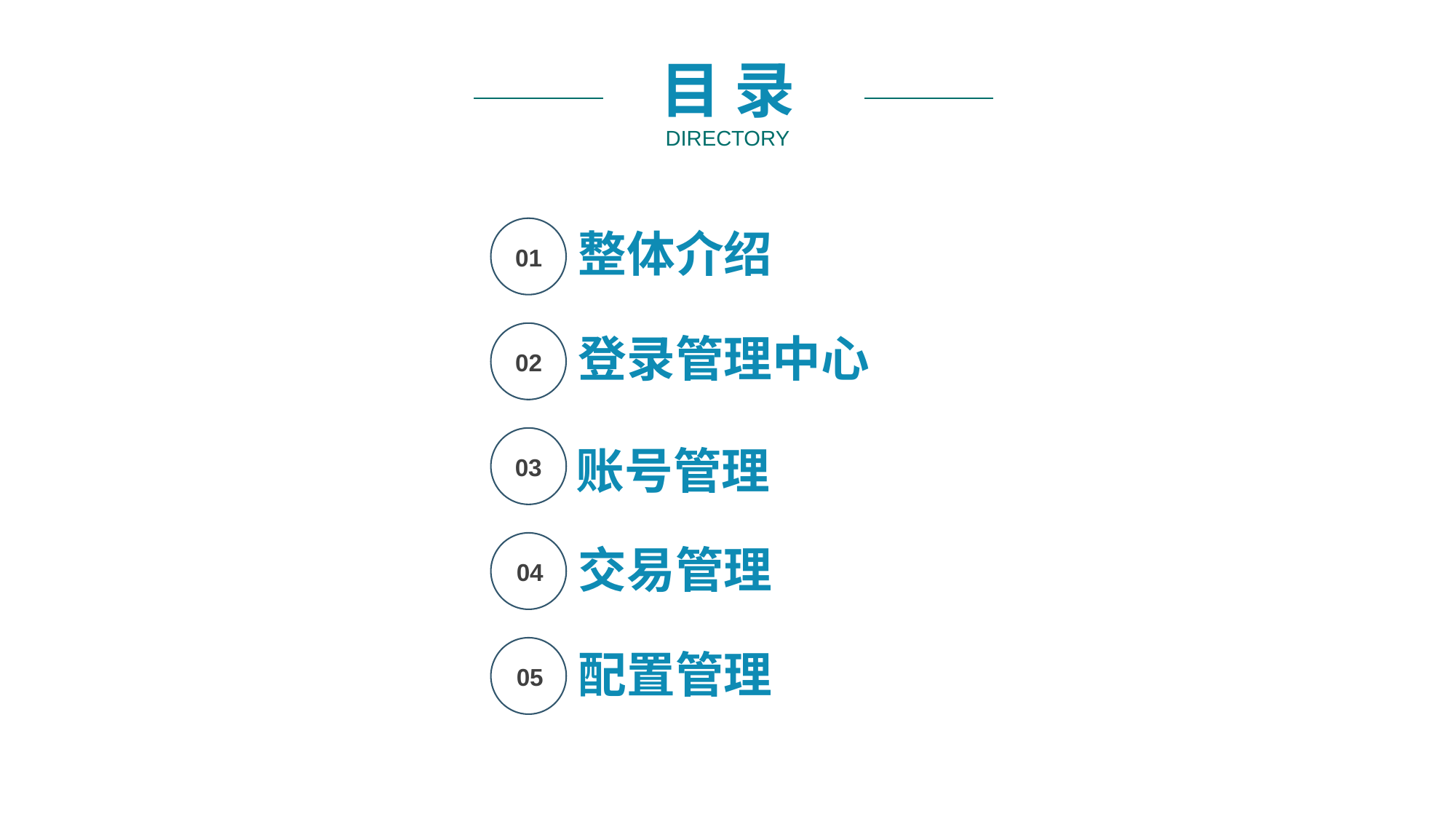

目 录
directory

整体介绍
01

登录管理中心
02

账号管理
03

交易管理
04

配置管理
05
2